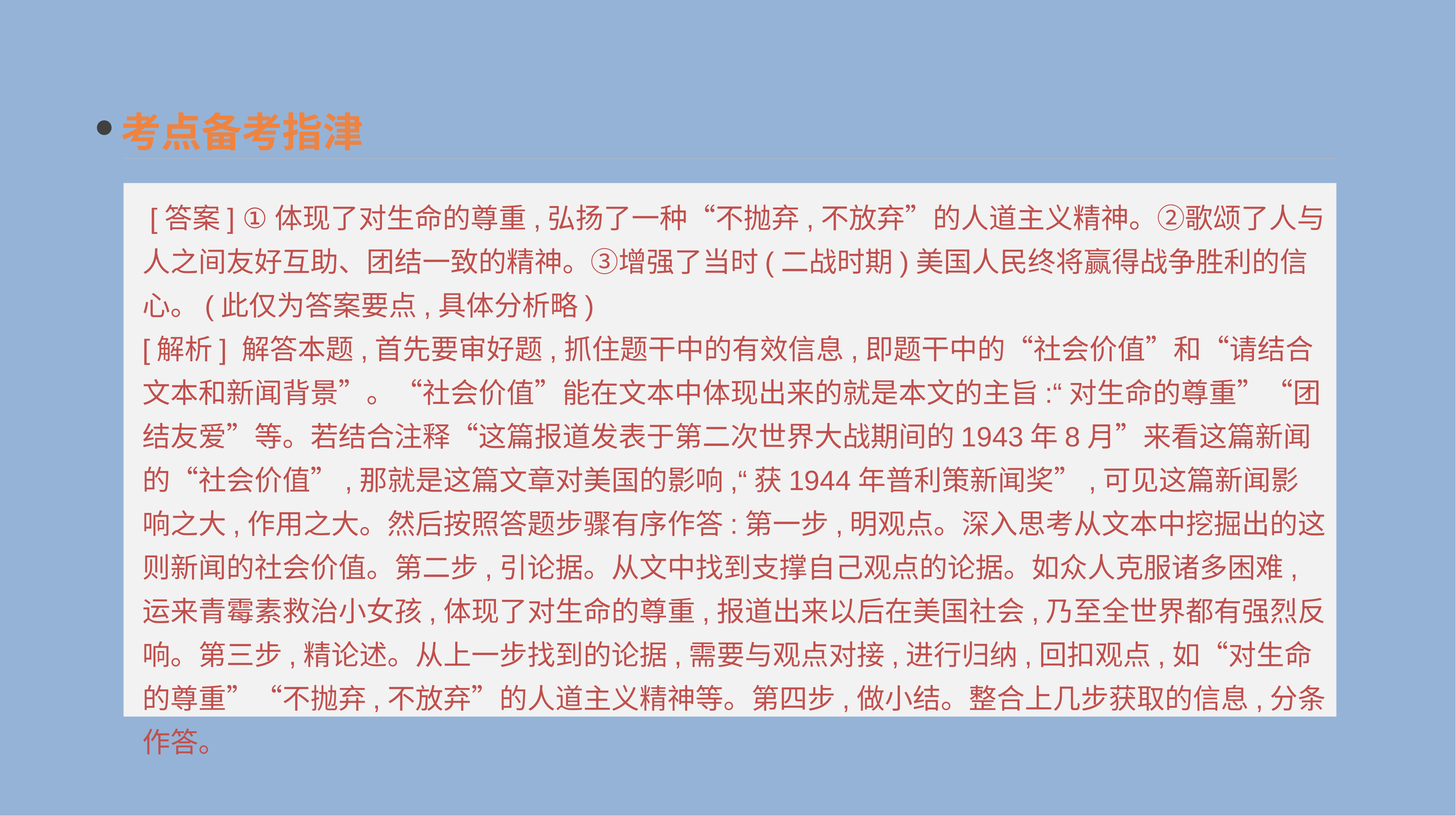

考点备考指津

 [答案] ①体现了对生命的尊重,弘扬了一种“不抛弃,不放弃”的人道主义精神。②歌颂了人与人之间友好互助、团结一致的精神。③增强了当时(二战时期)美国人民终将赢得战争胜利的信心。(此仅为答案要点,具体分析略)
[解析] 解答本题,首先要审好题,抓住题干中的有效信息,即题干中的“社会价值”和“请结合文本和新闻背景”。“社会价值”能在文本中体现出来的就是本文的主旨:“对生命的尊重”“团结友爱”等。若结合注释“这篇报道发表于第二次世界大战期间的1943年8月”来看这篇新闻的“社会价值”,那就是这篇文章对美国的影响,“获1944年普利策新闻奖”,可见这篇新闻影响之大,作用之大。然后按照答题步骤有序作答:第一步,明观点。深入思考从文本中挖掘出的这则新闻的社会价值。第二步,引论据。从文中找到支撑自己观点的论据。如众人克服诸多困难,运来青霉素救治小女孩,体现了对生命的尊重,报道出来以后在美国社会,乃至全世界都有强烈反响。第三步,精论述。从上一步找到的论据,需要与观点对接,进行归纳,回扣观点,如“对生命的尊重”“不抛弃,不放弃”的人道主义精神等。第四步,做小结。整合上几步获取的信息,分条作答。